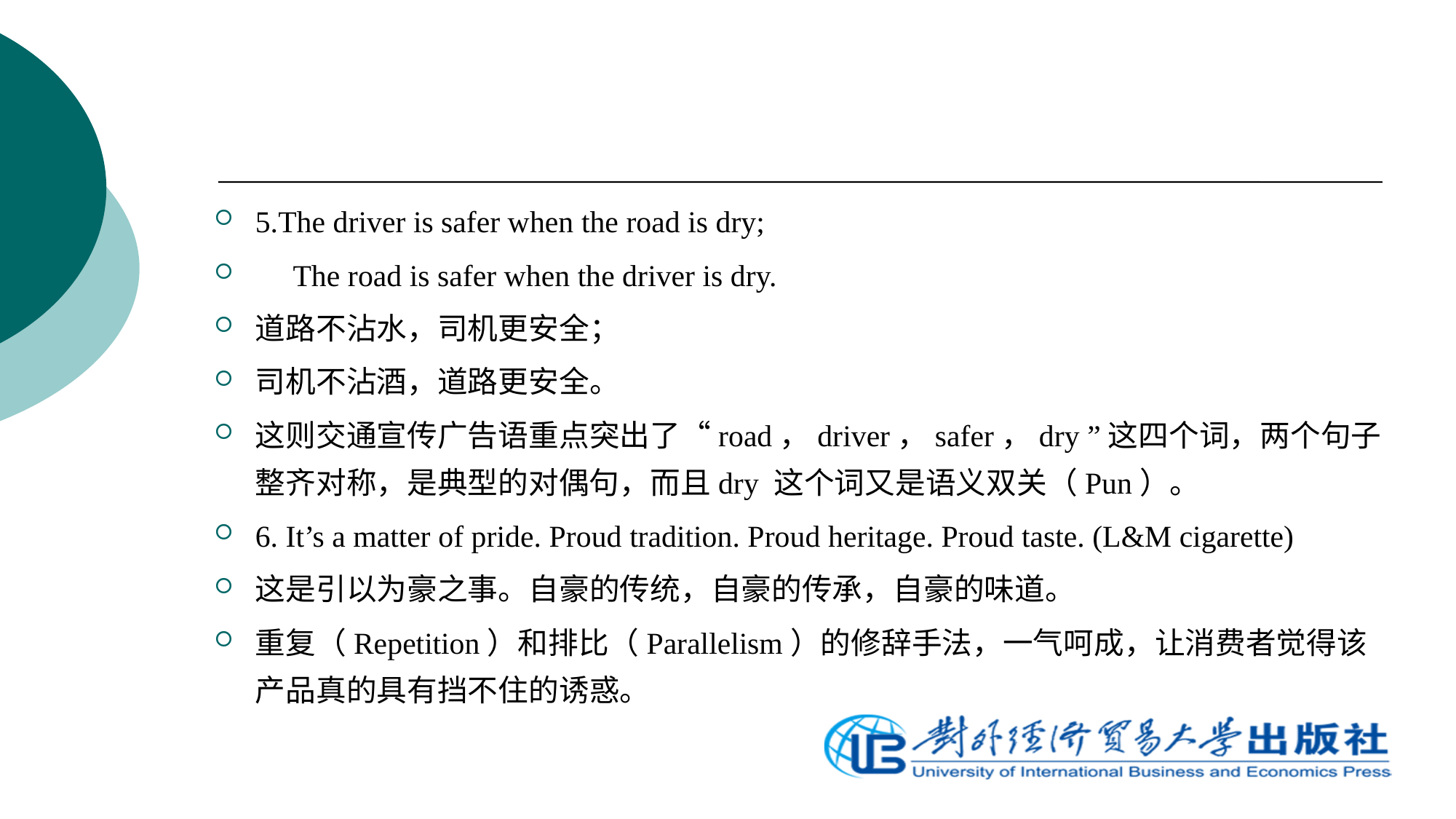

5.The driver is safer when the road is dry;
　The road is safer when the driver is dry.
道路不沾水，司机更安全；
司机不沾酒，道路更安全。
这则交通宣传广告语重点突出了“road，driver，safer，dry ”这四个词，两个句子整齐对称，是典型的对偶句，而且dry 这个词又是语义双关（Pun）。
6. It’s a matter of pride. Proud tradition. Proud heritage. Proud taste. (L&M cigarette)
这是引以为豪之事。自豪的传统，自豪的传承，自豪的味道。
重复（Repetition）和排比（Parallelism）的修辞手法，一气呵成，让消费者觉得该产品真的具有挡不住的诱惑。